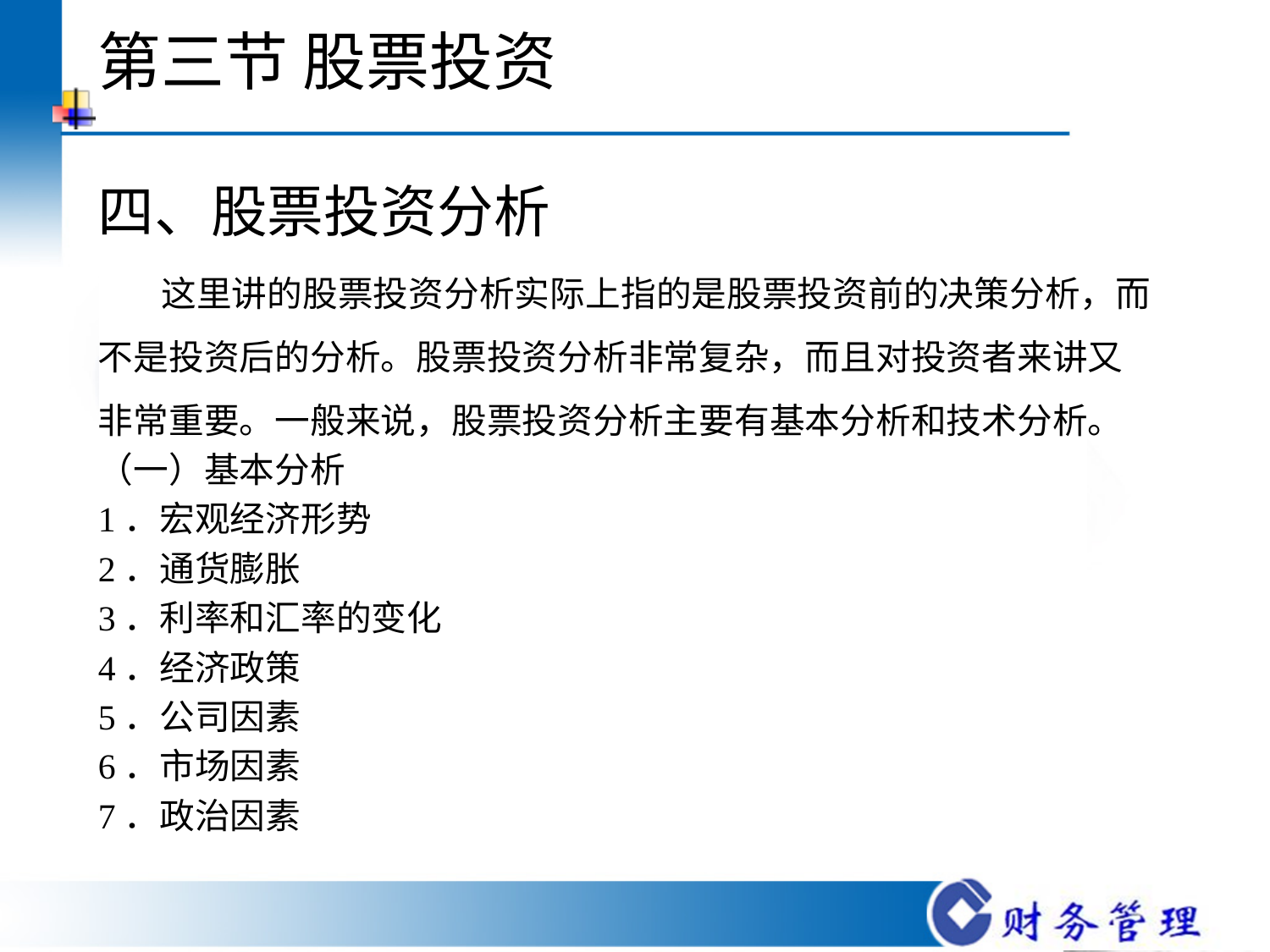

# 第三节 股票投资
四、股票投资分析
       这里讲的股票投资分析实际上指的是股票投资前的决策分析，而不是投资后的分析。股票投资分析非常复杂，而且对投资者来讲又非常重要。一般来说，股票投资分析主要有基本分析和技术分析。
（一）基本分析
1．宏观经济形势
2．通货膨胀
3．利率和汇率的变化
4．经济政策
5．公司因素
6．市场因素
7．政治因素
31